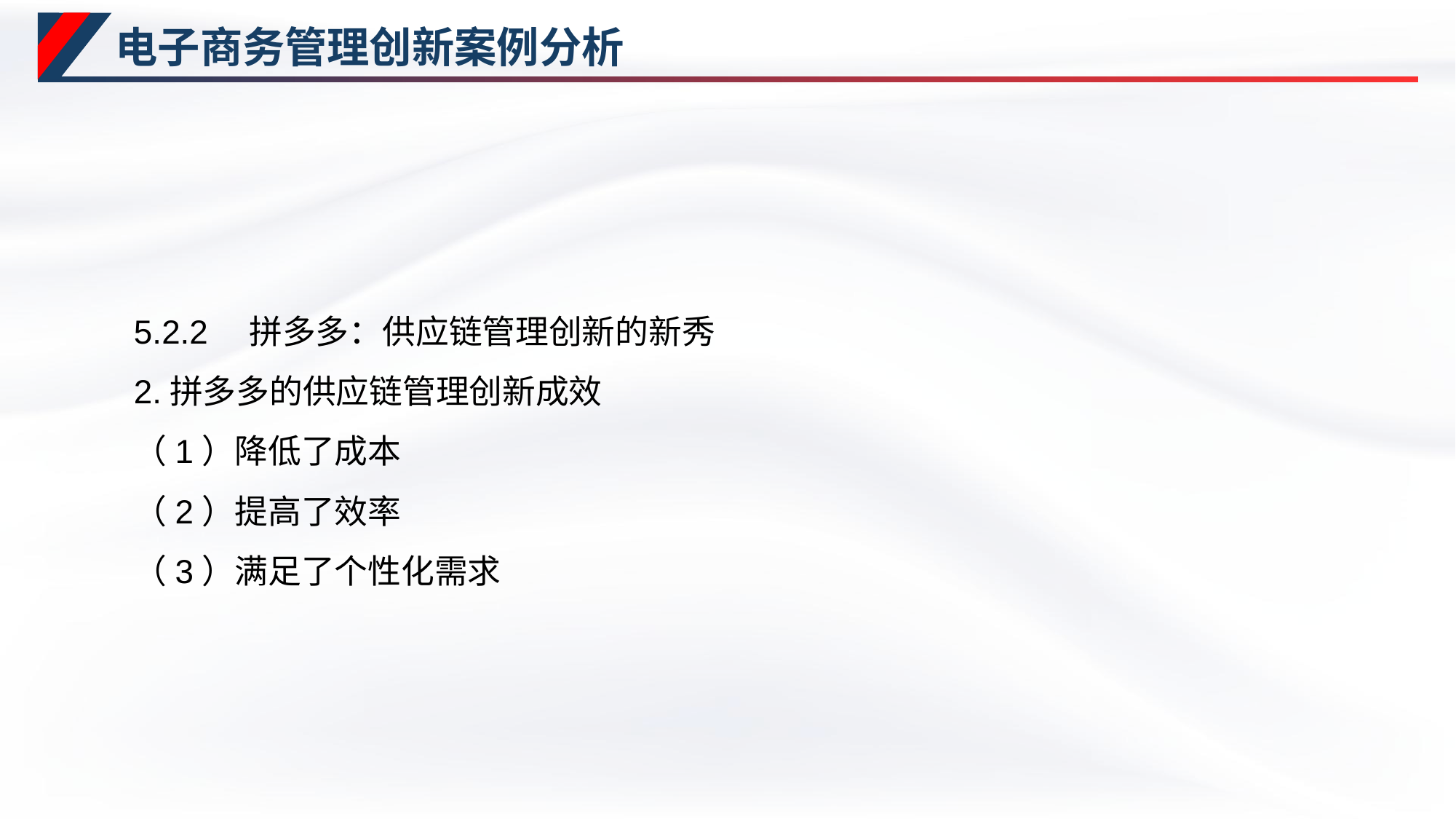

# 电子商务管理创新案例分析
5.2.2　拼多多：供应链管理创新的新秀
2.拼多多的供应链管理创新成效
（1）降低了成本
（2）提高了效率
（3）满足了个性化需求